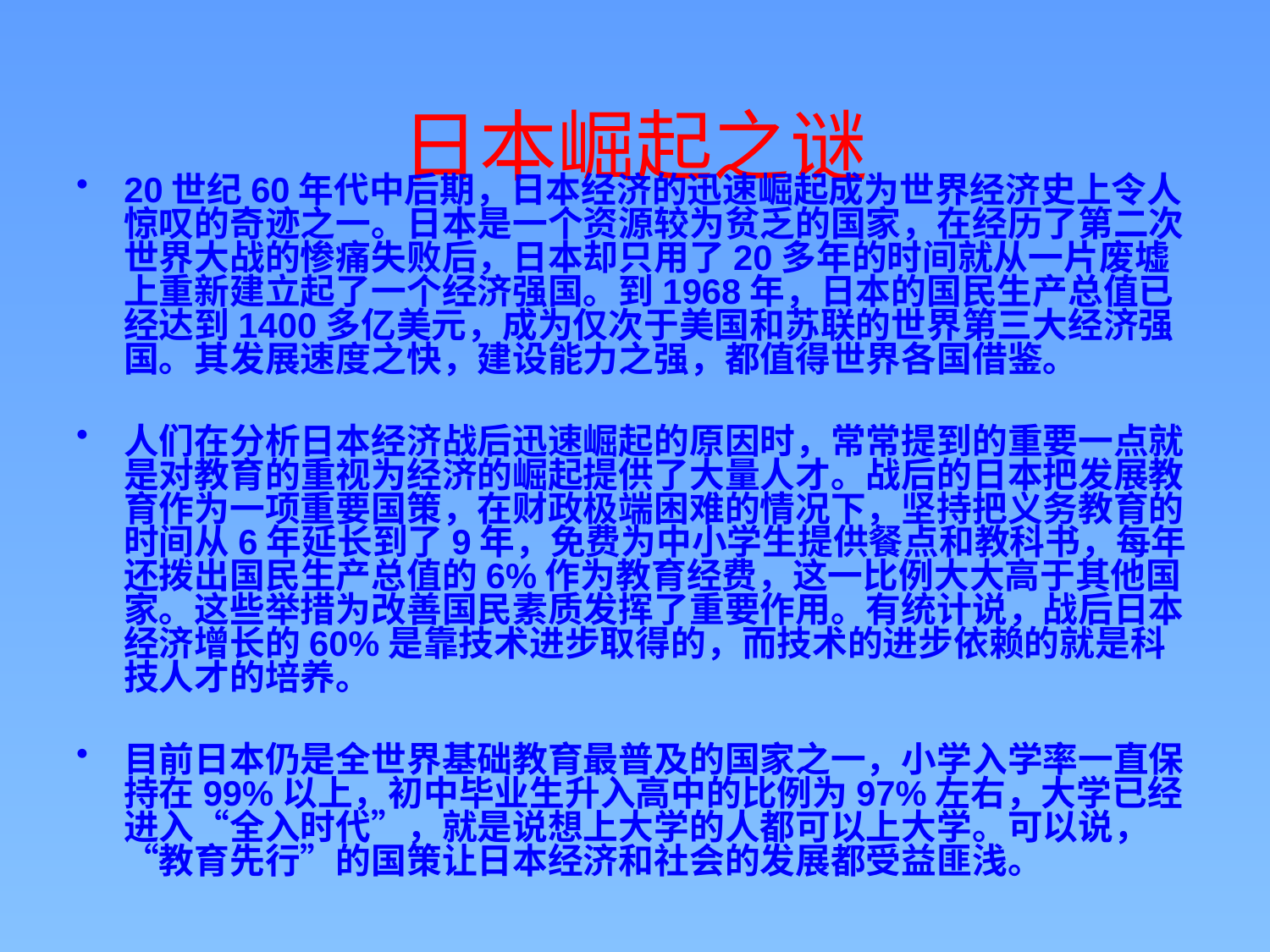

日本崛起之谜
20世纪60年代中后期，日本经济的迅速崛起成为世界经济史上令人惊叹的奇迹之一。日本是一个资源较为贫乏的国家，在经历了第二次世界大战的惨痛失败后，日本却只用了20多年的时间就从一片废墟上重新建立起了一个经济强国。到1968年，日本的国民生产总值已经达到1400多亿美元，成为仅次于美国和苏联的世界第三大经济强国。其发展速度之快，建设能力之强，都值得世界各国借鉴。

人们在分析日本经济战后迅速崛起的原因时，常常提到的重要一点就是对教育的重视为经济的崛起提供了大量人才。战后的日本把发展教育作为一项重要国策，在财政极端困难的情况下，坚持把义务教育的时间从6年延长到了9年，免费为中小学生提供餐点和教科书，每年还拨出国民生产总值的6%作为教育经费，这一比例大大高于其他国家。这些举措为改善国民素质发挥了重要作用。有统计说，战后日本经济增长的60%是靠技术进步取得的，而技术的进步依赖的就是科技人才的培养。

目前日本仍是全世界基础教育最普及的国家之一，小学入学率一直保持在99%以上，初中毕业生升入高中的比例为97%左右，大学已经进入“全入时代”，就是说想上大学的人都可以上大学。可以说，“教育先行”的国策让日本经济和社会的发展都受益匪浅。